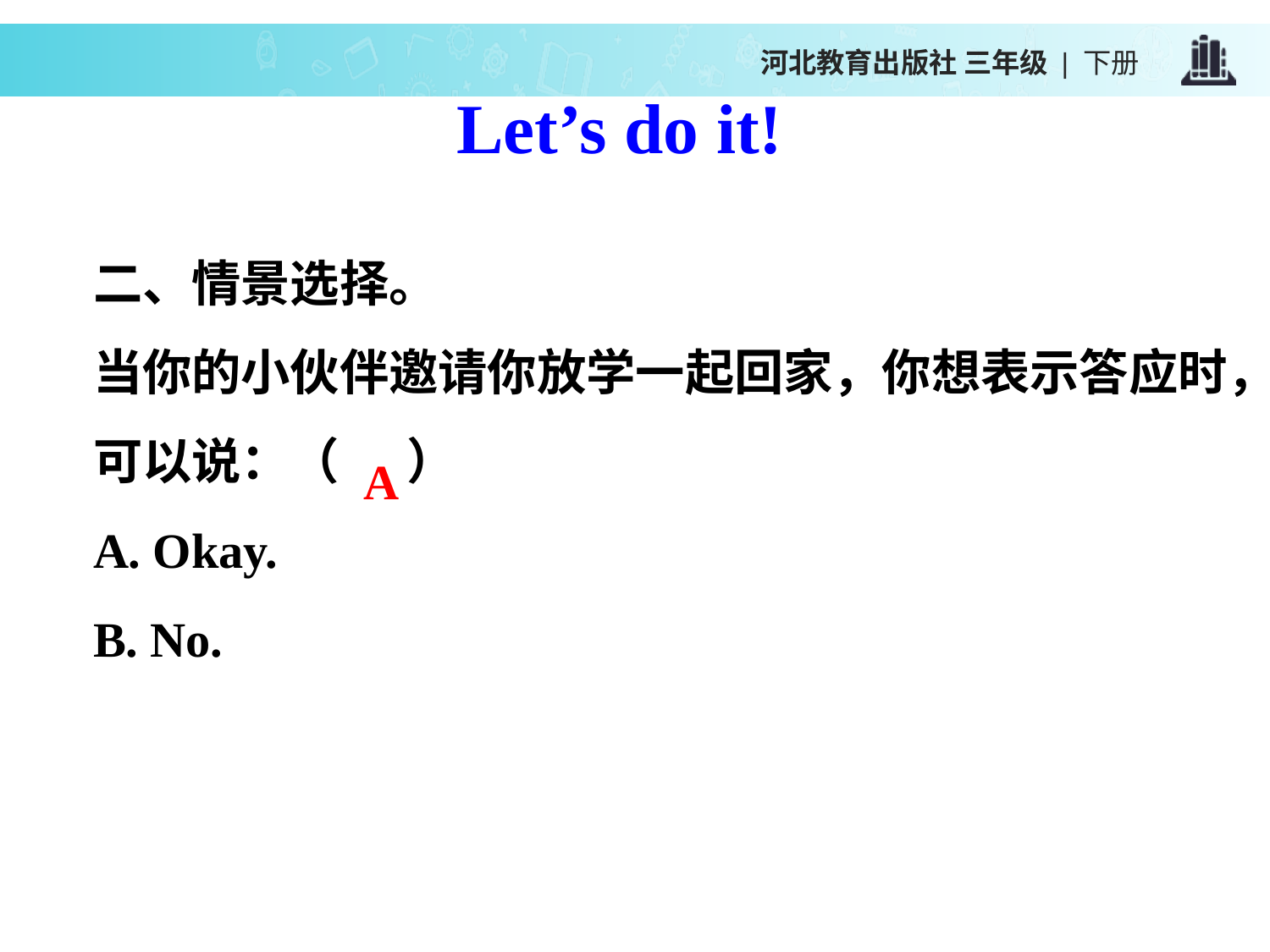

河北教育出版社 三年级 | 下册
Let’s do it!
二、情景选择。
当你的小伙伴邀请你放学一起回家，你想表示答应时，可以说：（      ）
A. Okay.
B. No.
A